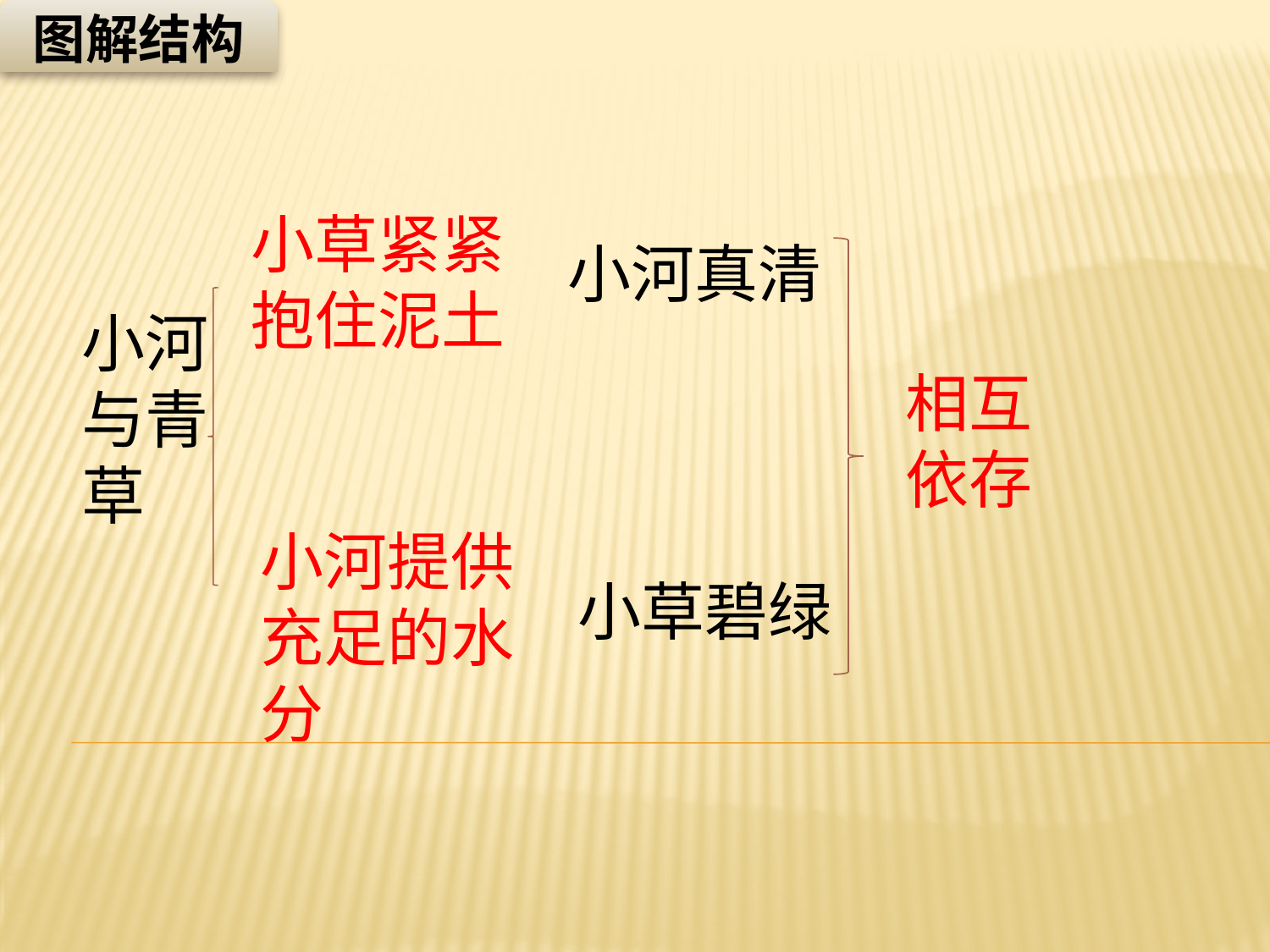

图解结构
小草紧紧抱住泥土
小河真清

小河与青草
相互依存
小河提供充足的水分
小草碧绿